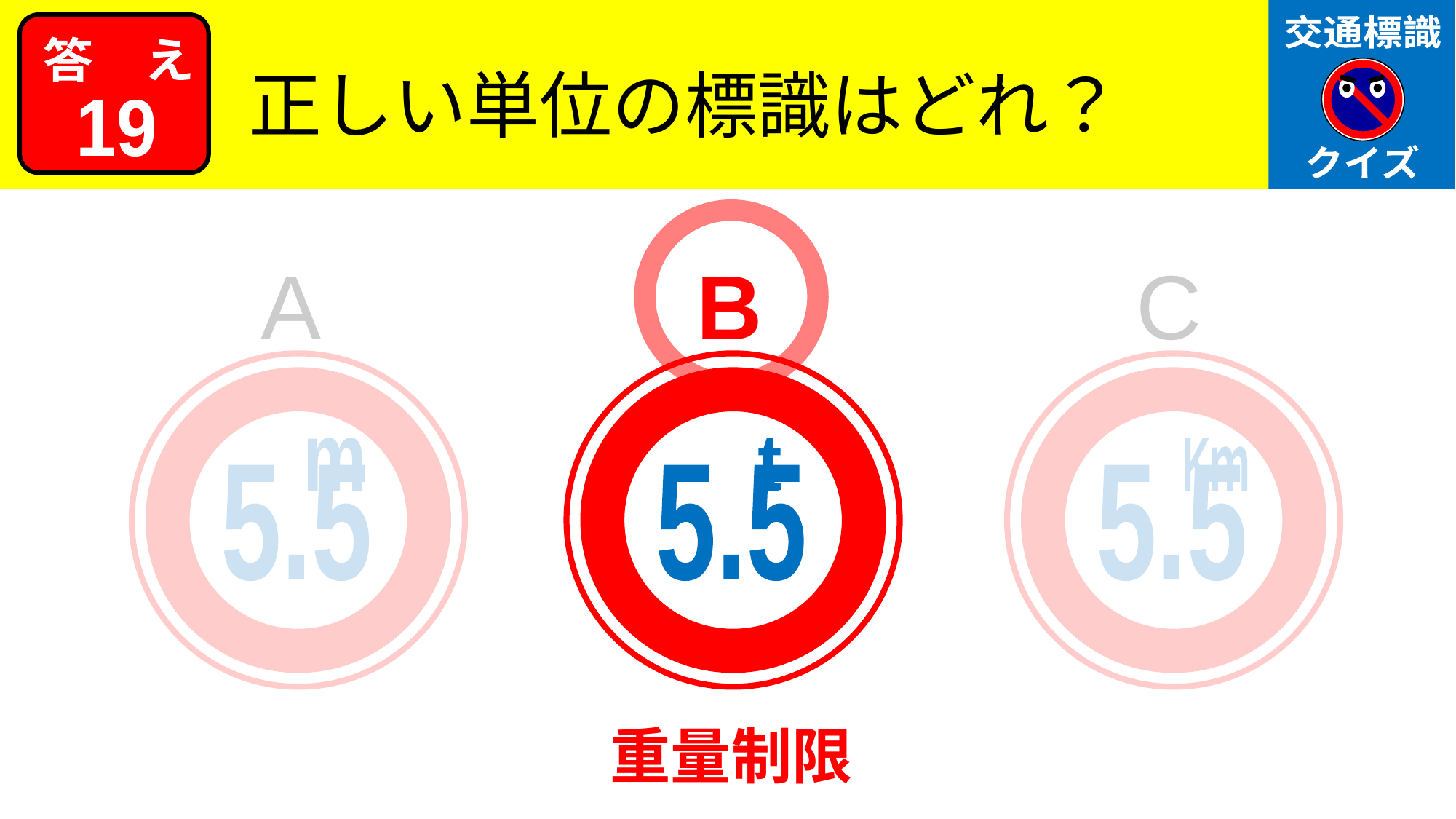

交通標識

クイズ

答　え
正しい単位の標識はどれ？
19

A
B
C

m
5.5

t
5.5

Kｍ
5.5
重量制限